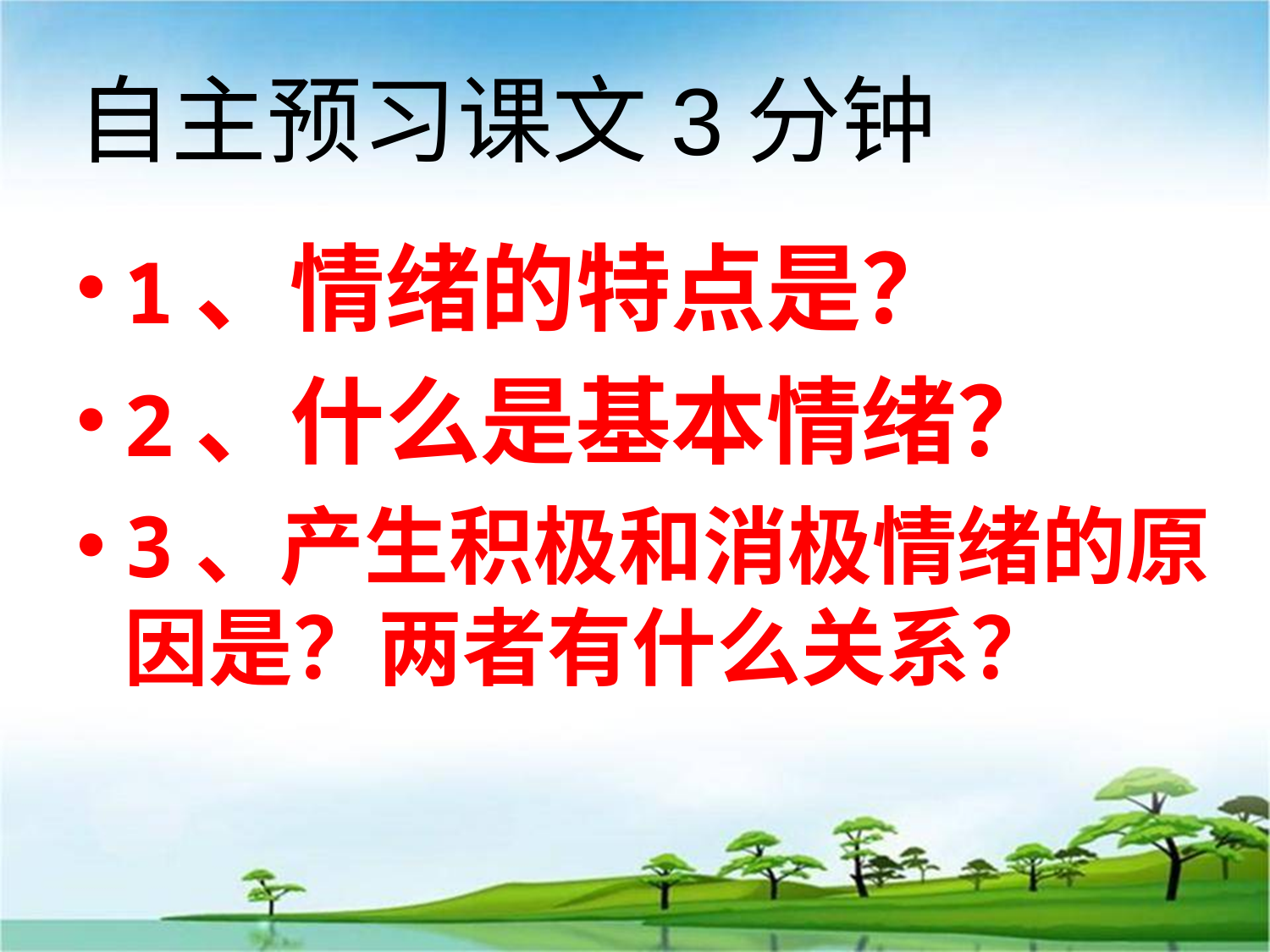

# 自主预习课文3分钟
1、情绪的特点是？
2、什么是基本情绪？
3、产生积极和消极情绪的原因是？两者有什么关系？